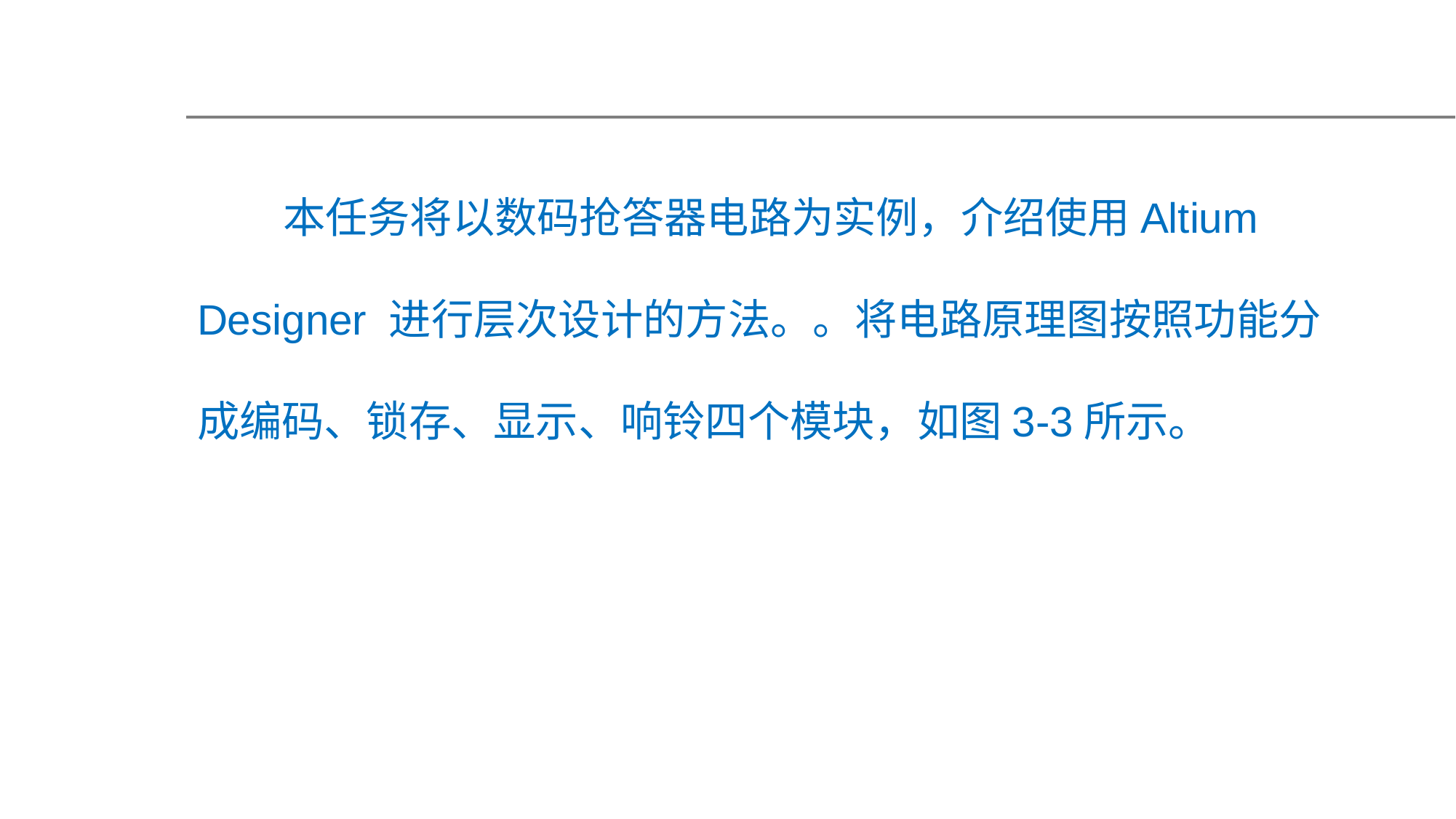

本任务将以数码抢答器电路为实例，介绍使用Altium Designer 进行层次设计的方法。。将电路原理图按照功能分成编码、锁存、显示、响铃四个模块，如图3-3所示。